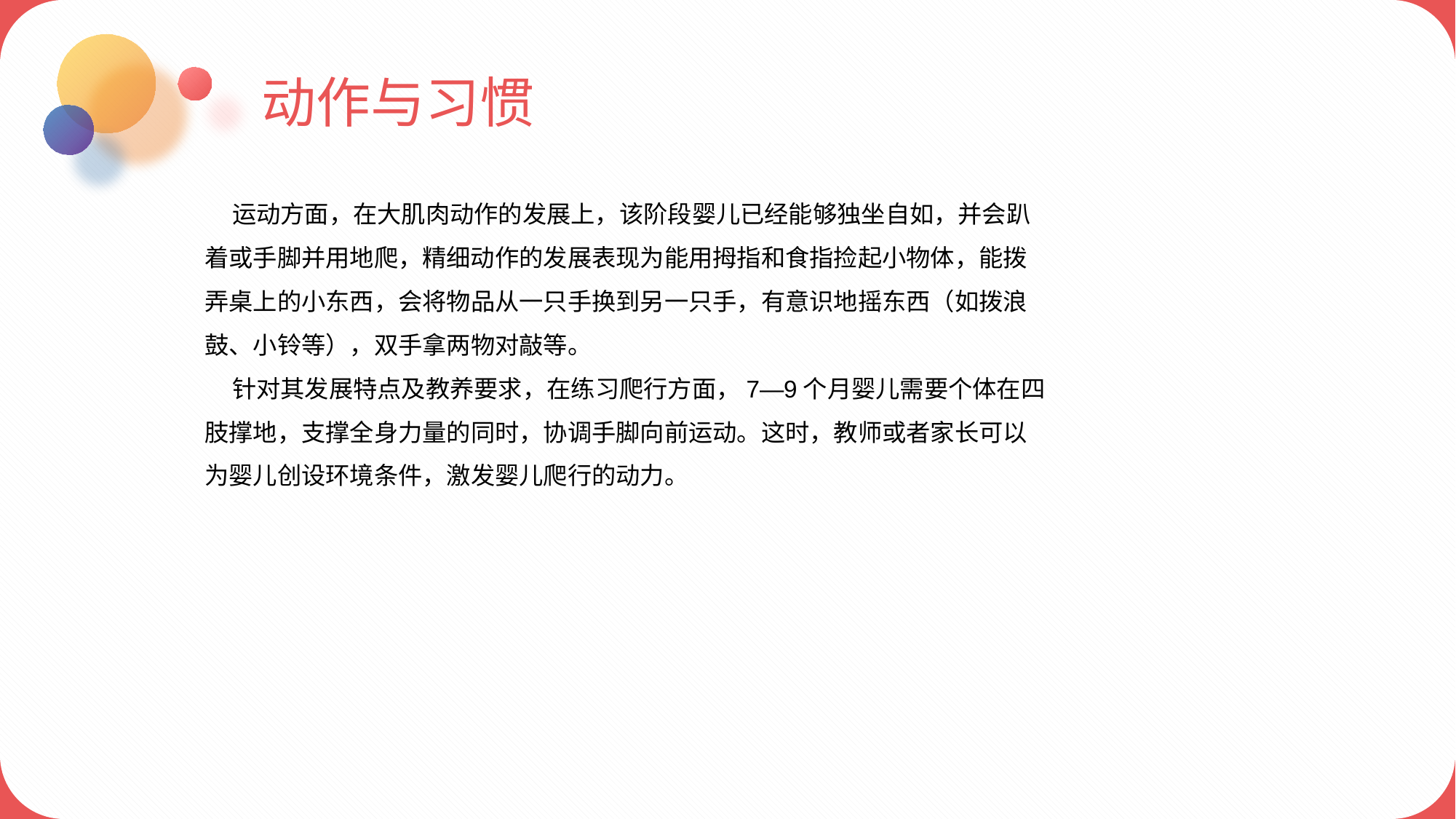

动作与习惯
    运动方面，在大肌肉动作的发展上，该阶段婴儿已经能够独坐自如，并会趴着或手脚并用地爬，精细动作的发展表现为能用拇指和食指捡起小物体，能拨弄桌上的小东西，会将物品从一只手换到另一只手，有意识地摇东西（如拨浪鼓、小铃等），双手拿两物对敲等。
    针对其发展特点及教养要求，在练习爬行方面，7—9个月婴儿需要个体在四肢撑地，支撑全身力量的同时，协调手脚向前运动。这时，教师或者家长可以为婴儿创设环境条件，激发婴儿爬行的动力。